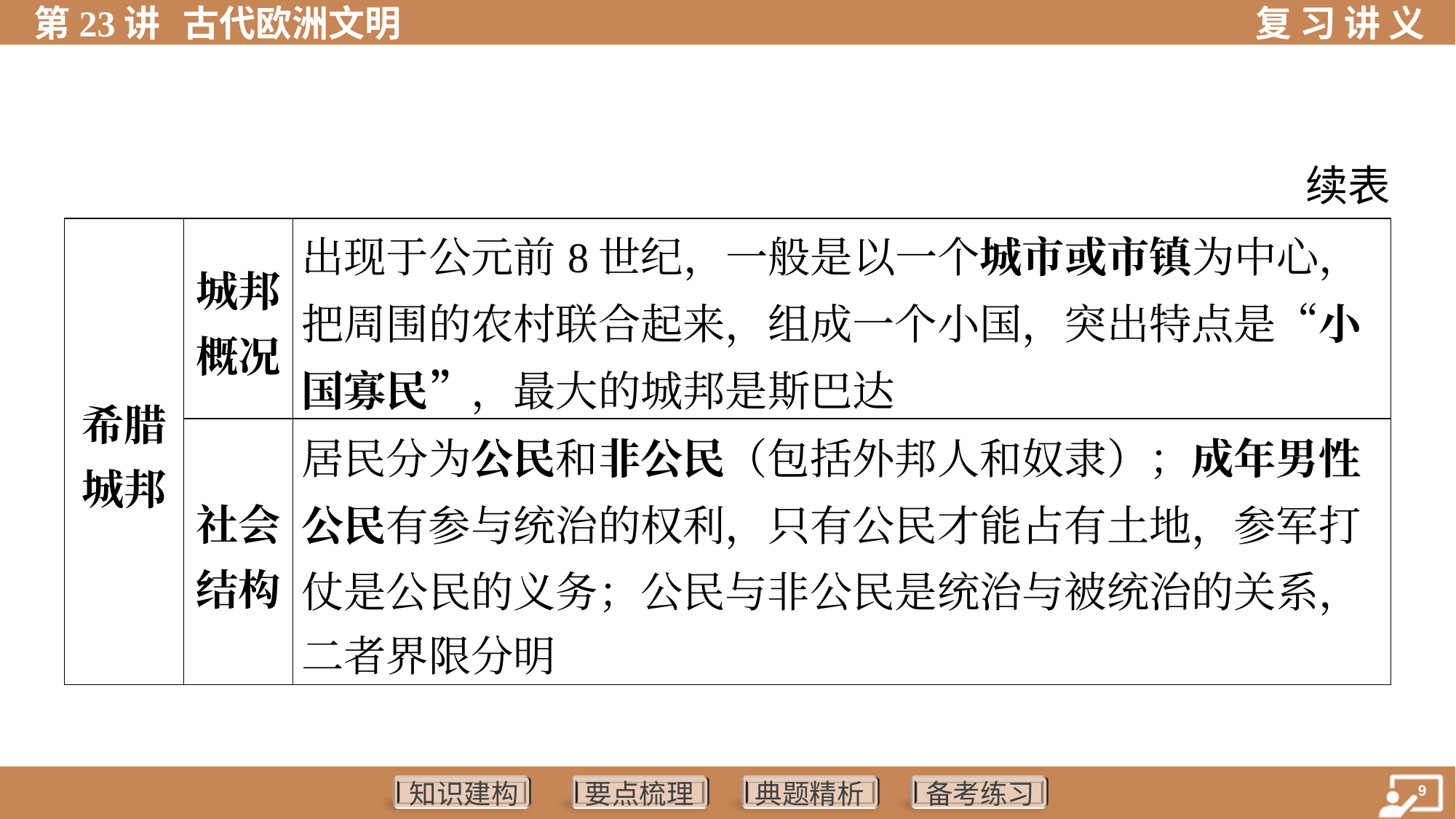

续表
| 希腊 城邦 | 城邦 概况 | 出现于公元前8世纪，一般是以一个城市或市镇为中心， 把周围的农村联合起来，组成一个小国，突出特点是“小国寡民”，最大的城邦是斯巴达 |  |  |
| --- | --- | --- | --- | --- |
|  | 社会 结构 | 居民分为公民和非公民（包括外邦人和奴隶）；成年男性 公民有参与统治的权利，只有公民才能占有土地，参军打 仗是公民的义务；公民与非公民是统治与被统治的关系， 二者界限分明 |  |  |